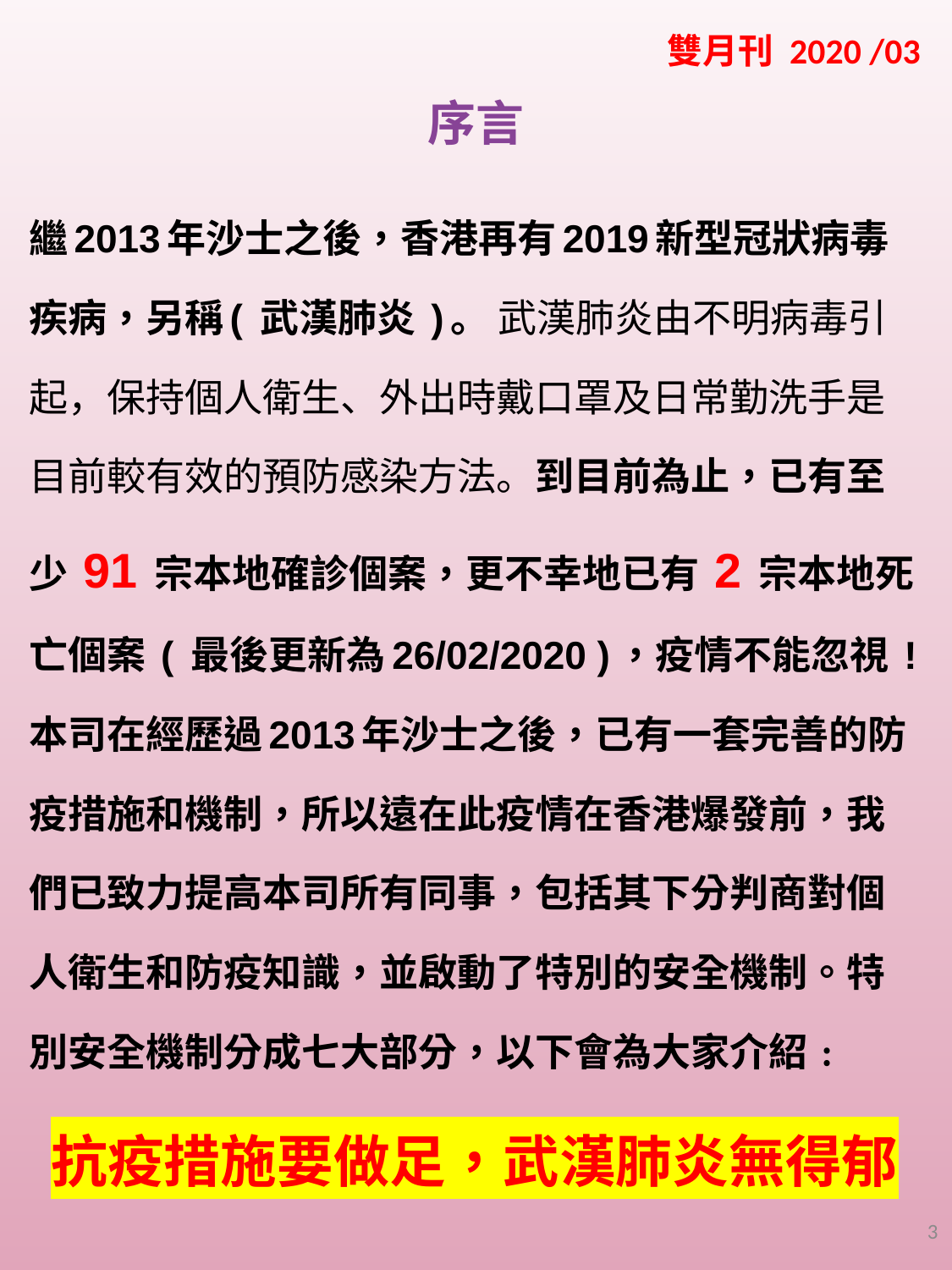

雙月刊 2020 /03
序言
繼2013年沙士之後，香港再有2019新型冠狀病毒疾病，另稱( 武漢肺炎 )。 武漢肺炎由不明病毒引起，保持個人衛生、外出時戴口罩及日常勤洗手是目前較有效的預防感染方法。到目前為止，已有至少 91 宗本地確診個案，更不幸地已有 2 宗本地死亡個案 ( 最後更新為26/02/2020 )，疫情不能忽視 ! 本司在經歷過2013年沙士之後，已有一套完善的防疫措施和機制，所以遠在此疫情在香港爆發前，我們已致力提高本司所有同事，包括其下分判商對個人衛生和防疫知識，並啟動了特別的安全機制。特別安全機制分成七大部分，以下會為大家介紹﹕

抗疫措施要做足，武漢肺炎無得郁
3